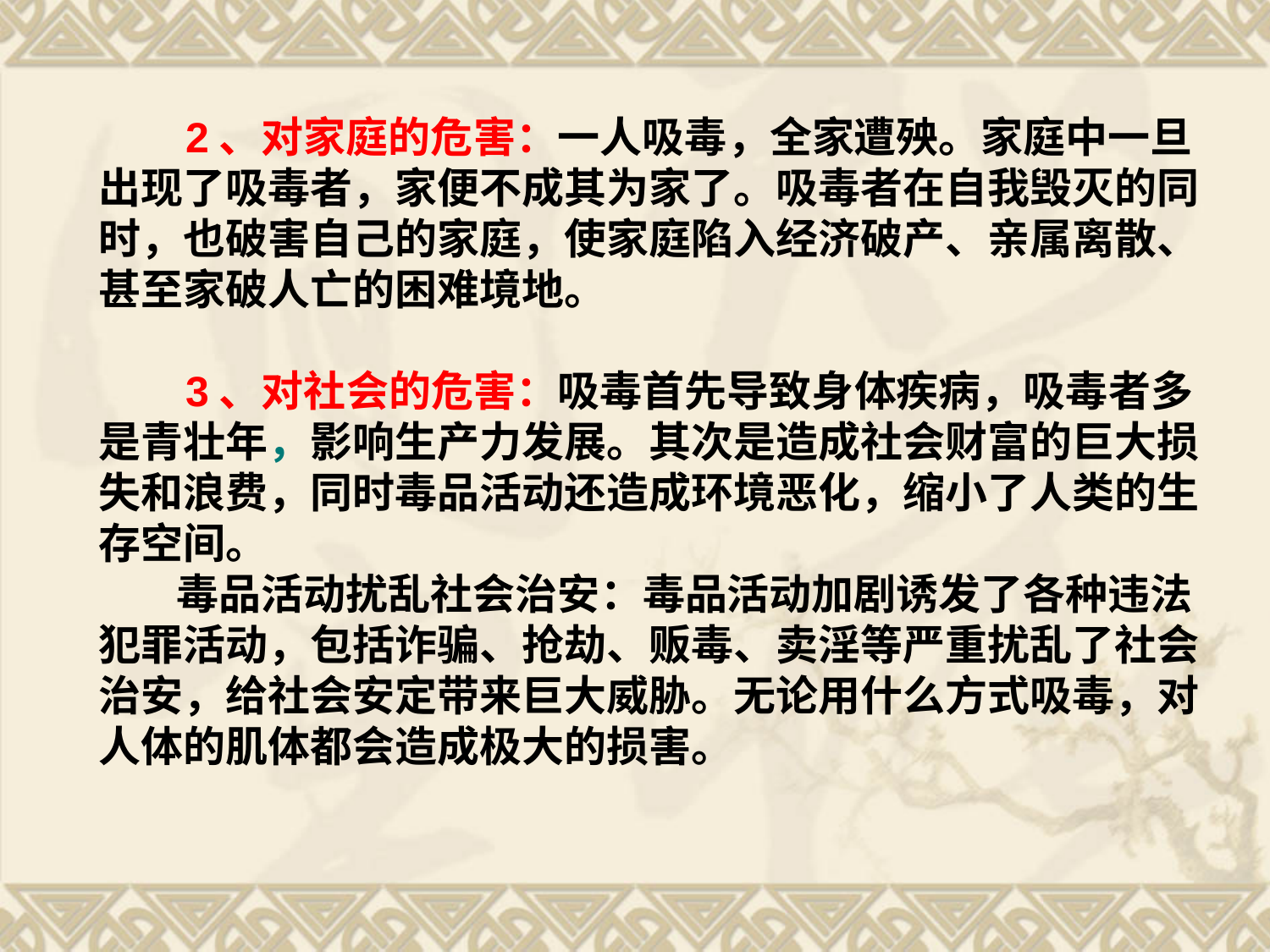

2、对家庭的危害：一人吸毒，全家遭殃。家庭中一旦出现了吸毒者，家便不成其为家了。吸毒者在自我毁灭的同时，也破害自己的家庭，使家庭陷入经济破产、亲属离散、甚至家破人亡的困难境地。

    3、对社会的危害：吸毒首先导致身体疾病，吸毒者多是青壮年，影响生产力发展。其次是造成社会财富的巨大损失和浪费，同时毒品活动还造成环境恶化，缩小了人类的生存空间。
   毒品活动扰乱社会治安：毒品活动加剧诱发了各种违法犯罪活动，包括诈骗、抢劫、贩毒、卖淫等严重扰乱了社会治安，给社会安定带来巨大威胁。无论用什么方式吸毒，对人体的肌体都会造成极大的损害。